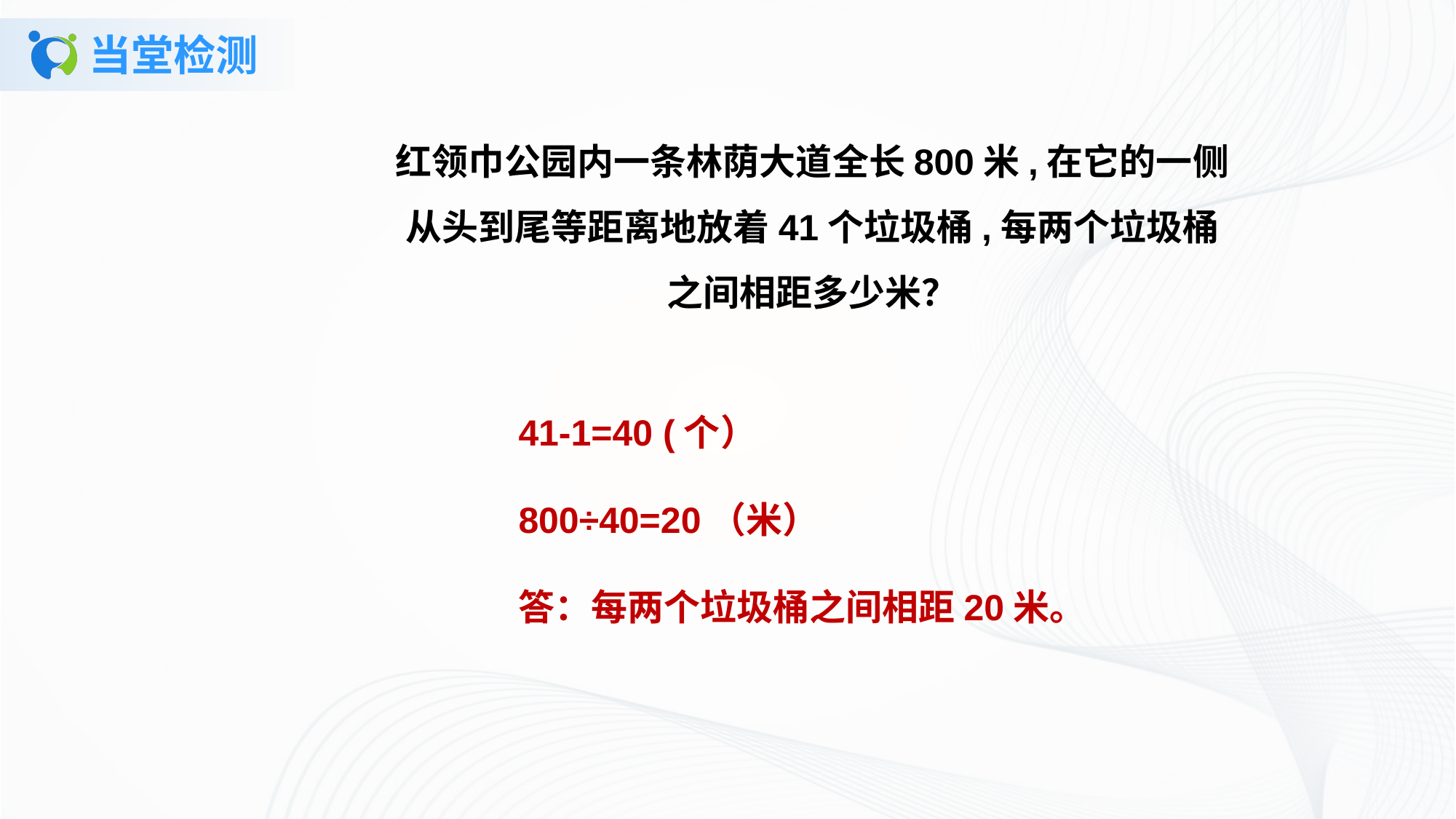

# 当堂检测
红领巾公园内一条林荫大道全长800米,在它的一侧从头到尾等距离地放着41个垃圾桶,每两个垃圾桶之间相距多少米？
41-1=40 (个）
800÷40=20（米）
答：每两个垃圾桶之间相距20米。